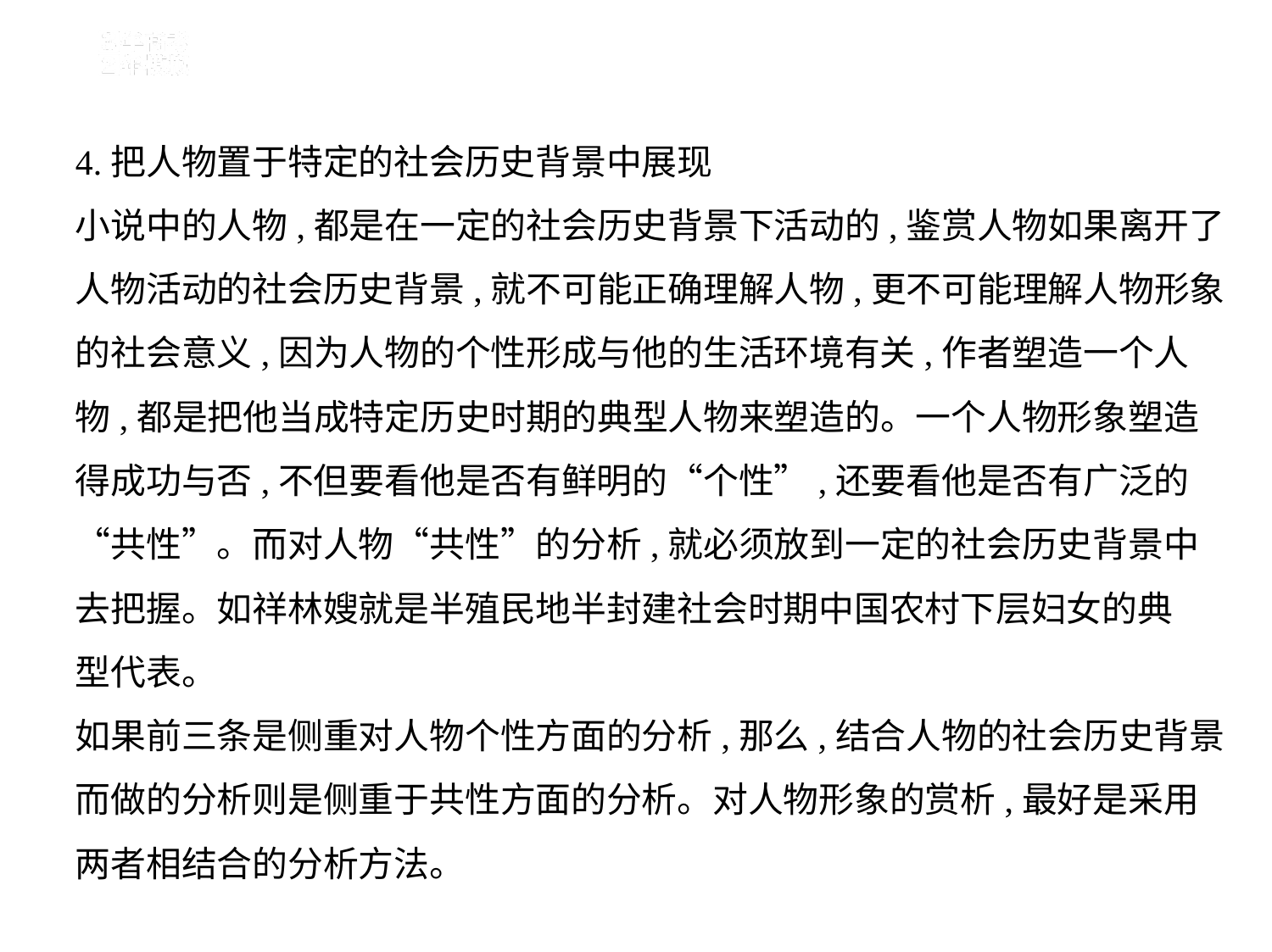

4.把人物置于特定的社会历史背景中展现
小说中的人物,都是在一定的社会历史背景下活动的,鉴赏人物如果离开了
人物活动的社会历史背景,就不可能正确理解人物,更不可能理解人物形象
的社会意义,因为人物的个性形成与他的生活环境有关,作者塑造一个人
物,都是把他当成特定历史时期的典型人物来塑造的。一个人物形象塑造
得成功与否,不但要看他是否有鲜明的“个性”,还要看他是否有广泛的
“共性”。而对人物“共性”的分析,就必须放到一定的社会历史背景中
去把握。如祥林嫂就是半殖民地半封建社会时期中国农村下层妇女的典
型代表。
如果前三条是侧重对人物个性方面的分析,那么,结合人物的社会历史背景
而做的分析则是侧重于共性方面的分析。对人物形象的赏析,最好是采用
两者相结合的分析方法。